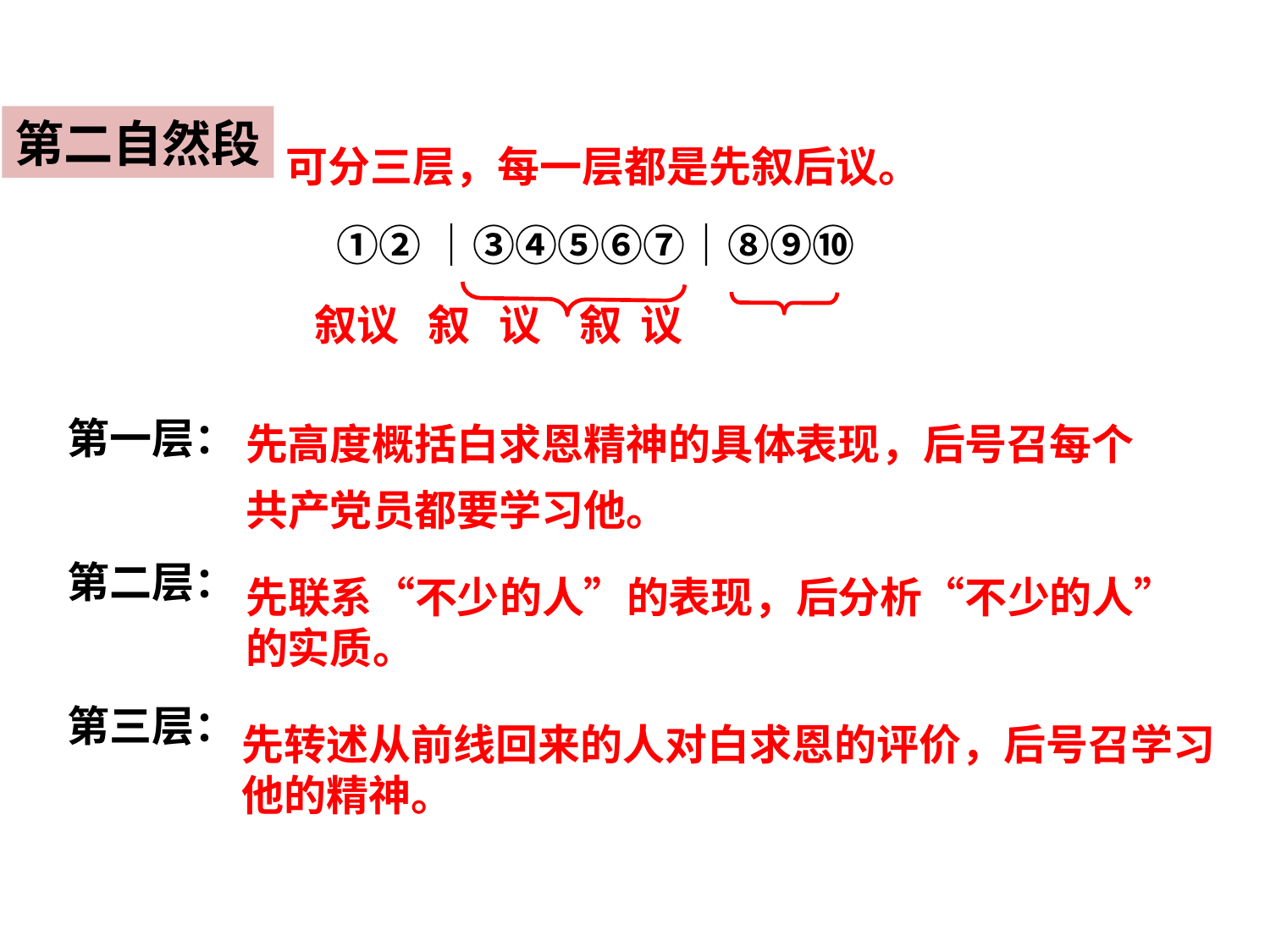

第二自然段
可分三层，每一层都是先叙后议。

①②｜③④⑤⑥⑦｜⑧⑨⑩

   叙议   叙   议    叙  议
先高度概括白求恩精神的具体表现，后号召每个共产党员都要学习他。
第一层：

第二层：

第三层：
先联系“不少的人”的表现，后分析“不少的人”的实质。
先转述从前线回来的人对白求恩的评价，后号召学习他的精神。